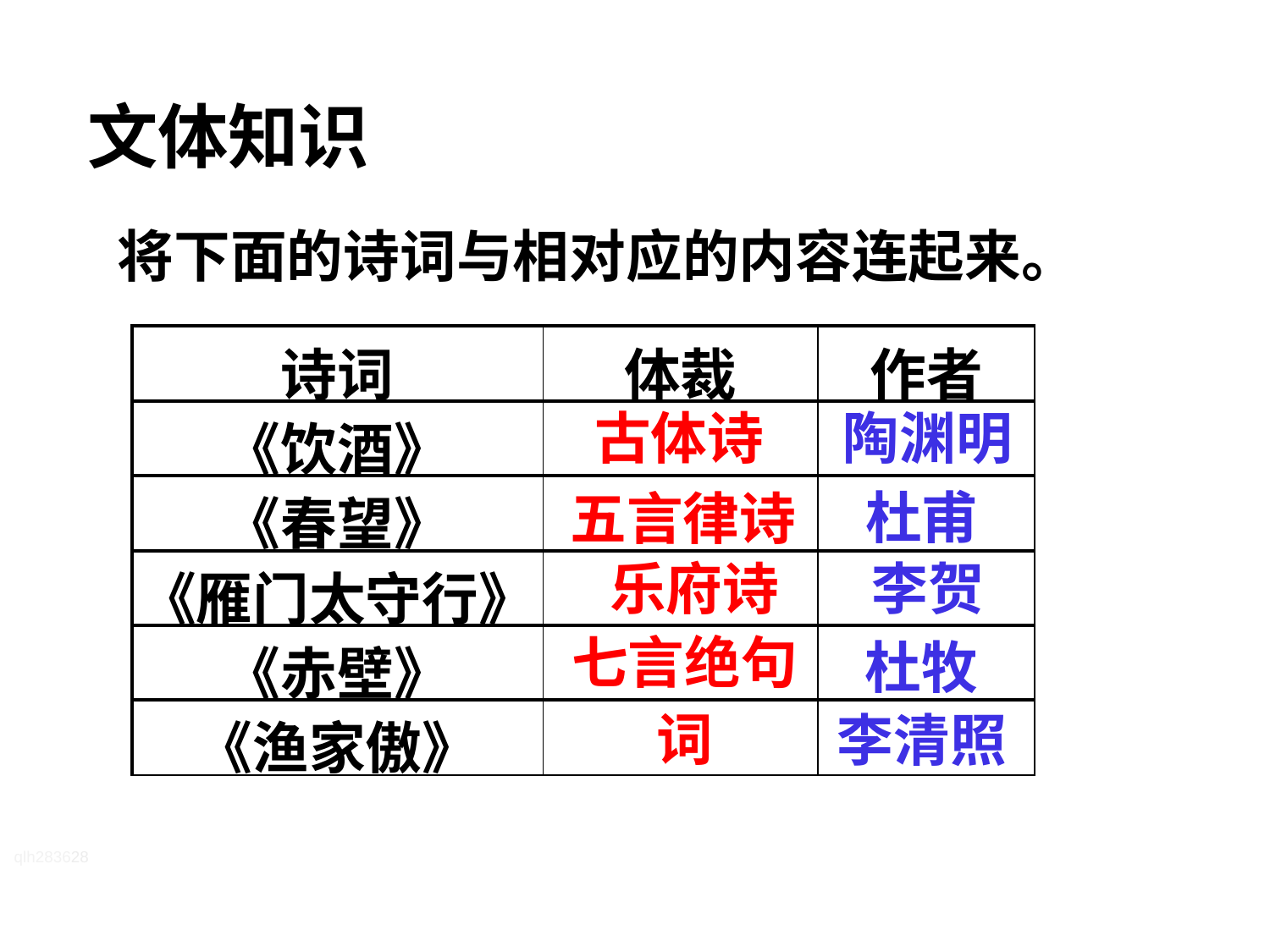

文体知识
将下面的诗词与相对应的内容连起来。

| 诗词 | 体裁 | 作者 |
| --- | --- | --- |
| 《饮酒》 |  |  |
| 《春望》 |  |  |
| 《雁门太守行》 |  |  |
| 《赤壁》 |  |  |
| 《渔家傲》 |  |  |
古体诗
陶渊明
杜甫
五言律诗
乐府诗
李贺
七言绝句
杜牧
词
李清照
qlh283628